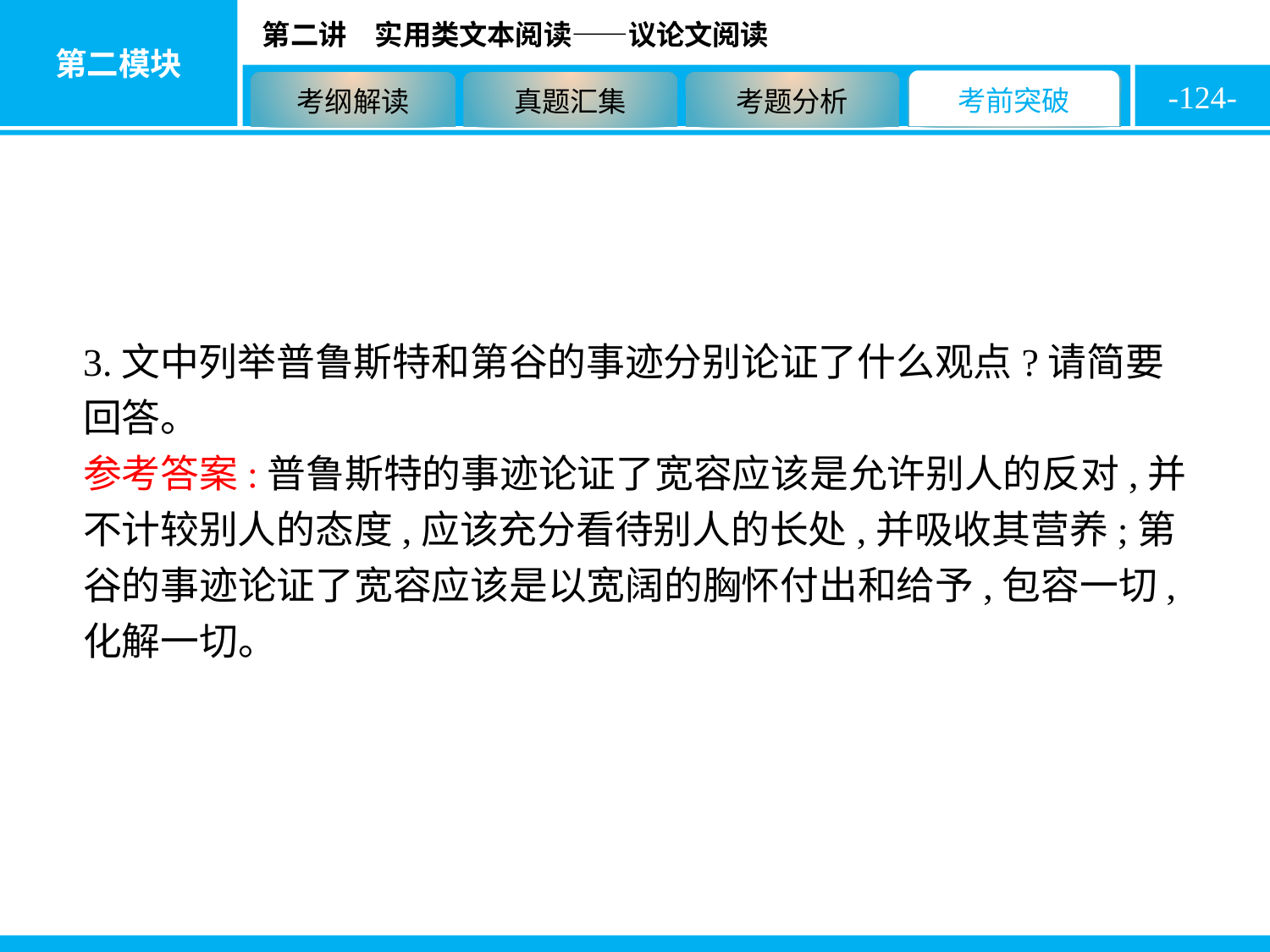

-124-
3.文中列举普鲁斯特和第谷的事迹分别论证了什么观点?请简要回答。
参考答案:普鲁斯特的事迹论证了宽容应该是允许别人的反对,并不计较别人的态度,应该充分看待别人的长处,并吸收其营养;第谷的事迹论证了宽容应该是以宽阔的胸怀付出和给予,包容一切,化解一切。